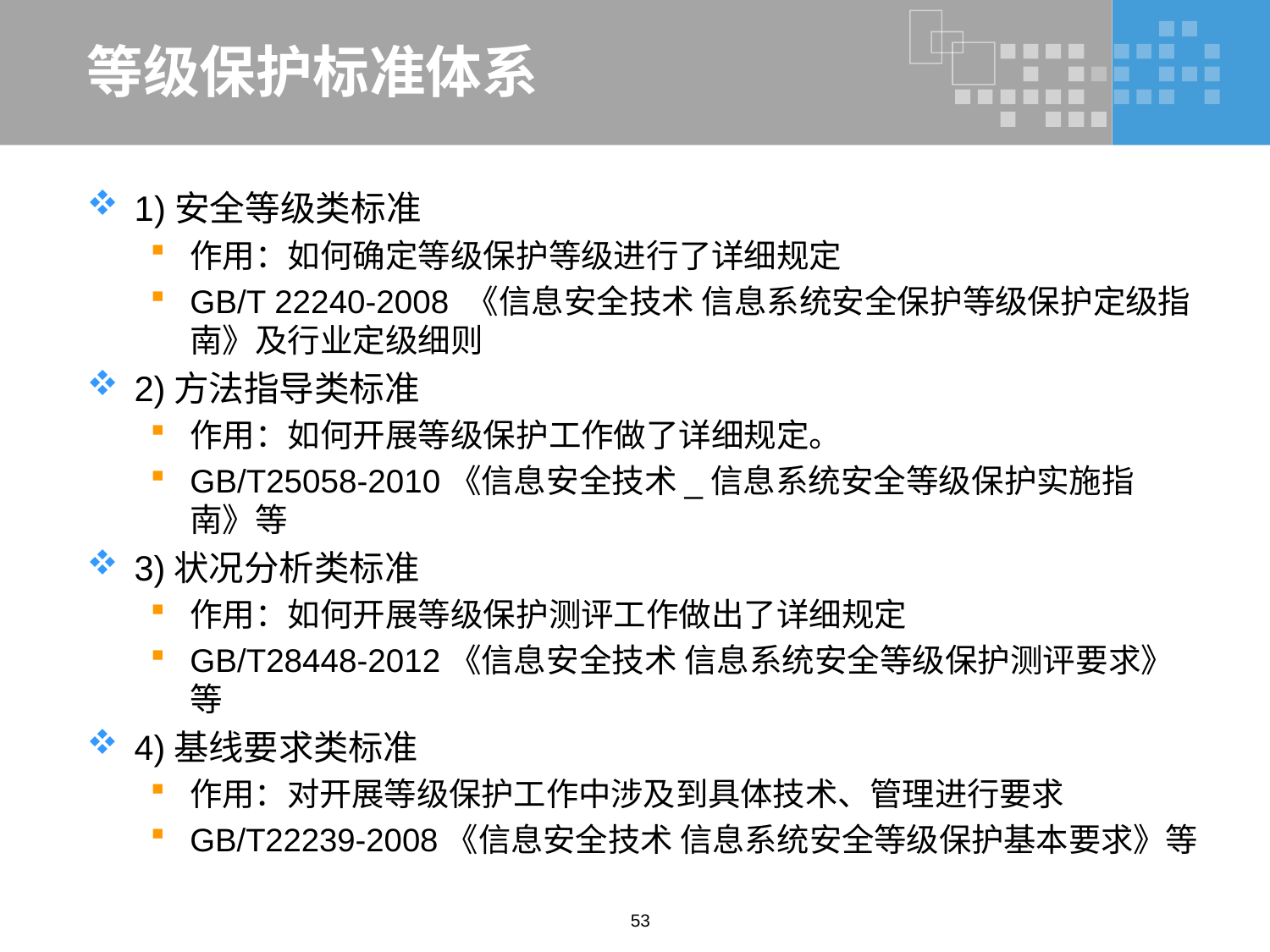

# 等级保护标准体系
1)安全等级类标准
作用：如何确定等级保护等级进行了详细规定
GB/T 22240-2008 《信息安全技术 信息系统安全保护等级保护定级指南》及行业定级细则
2)方法指导类标准
作用：如何开展等级保护工作做了详细规定。
GB/T25058-2010《信息安全技术_信息系统安全等级保护实施指南》等
3)状况分析类标准
作用：如何开展等级保护测评工作做出了详细规定
GB/T28448-2012《信息安全技术 信息系统安全等级保护测评要求》等
4)基线要求类标准
作用：对开展等级保护工作中涉及到具体技术、管理进行要求
GB/T22239-2008《信息安全技术 信息系统安全等级保护基本要求》等

53